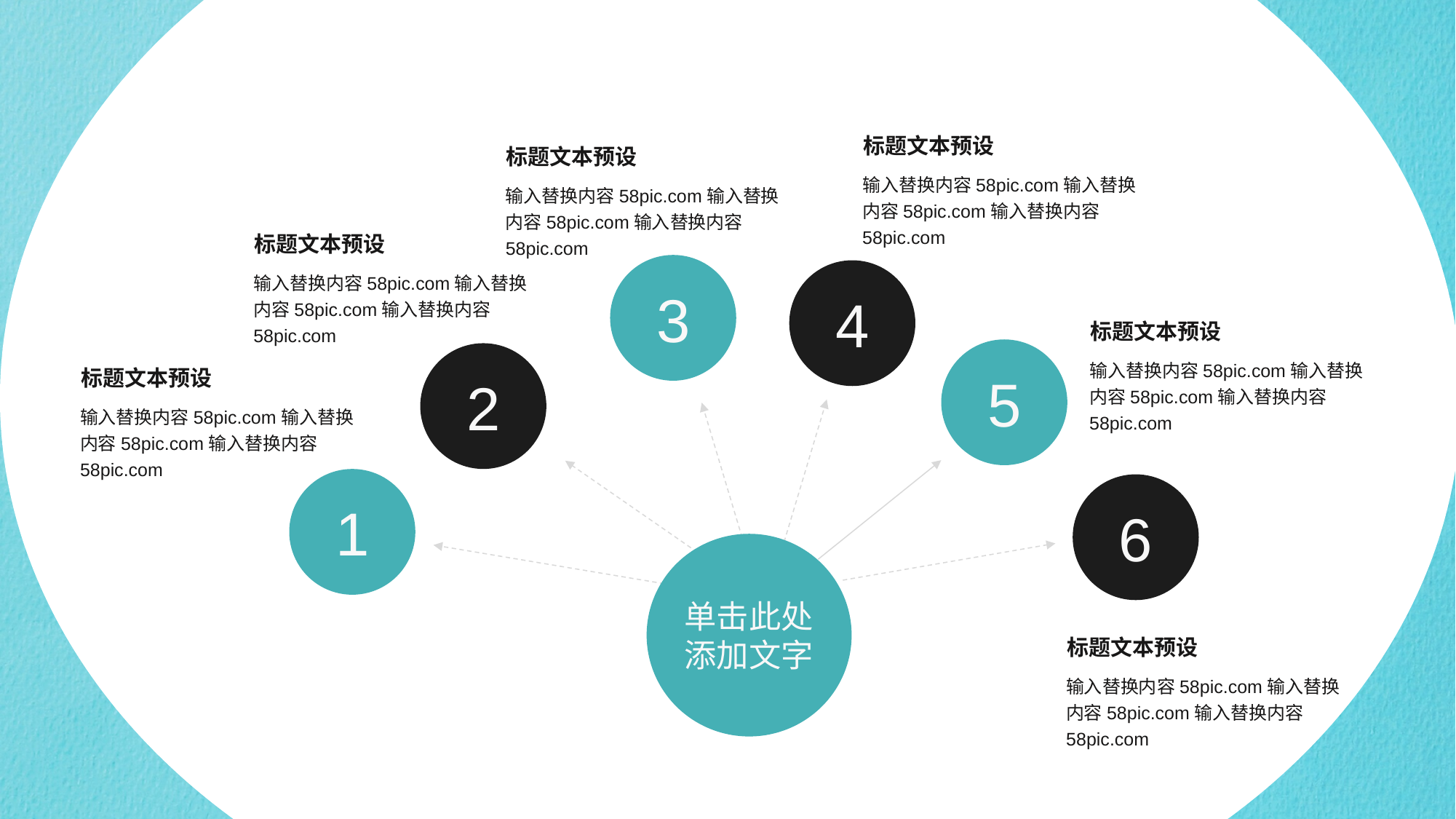

标题文本预设
标题文本预设
输入替换内容58pic.com输入替换内容58pic.com输入替换内容58pic.com
输入替换内容58pic.com输入替换内容58pic.com输入替换内容58pic.com
标题文本预设
3
4
5
2

1
6
单击此处
添加文字
输入替换内容58pic.com输入替换内容58pic.com输入替换内容58pic.com
标题文本预设
输入替换内容58pic.com输入替换内容58pic.com输入替换内容58pic.com
标题文本预设
输入替换内容58pic.com输入替换内容58pic.com输入替换内容58pic.com
标题文本预设
输入替换内容58pic.com输入替换内容58pic.com输入替换内容58pic.com